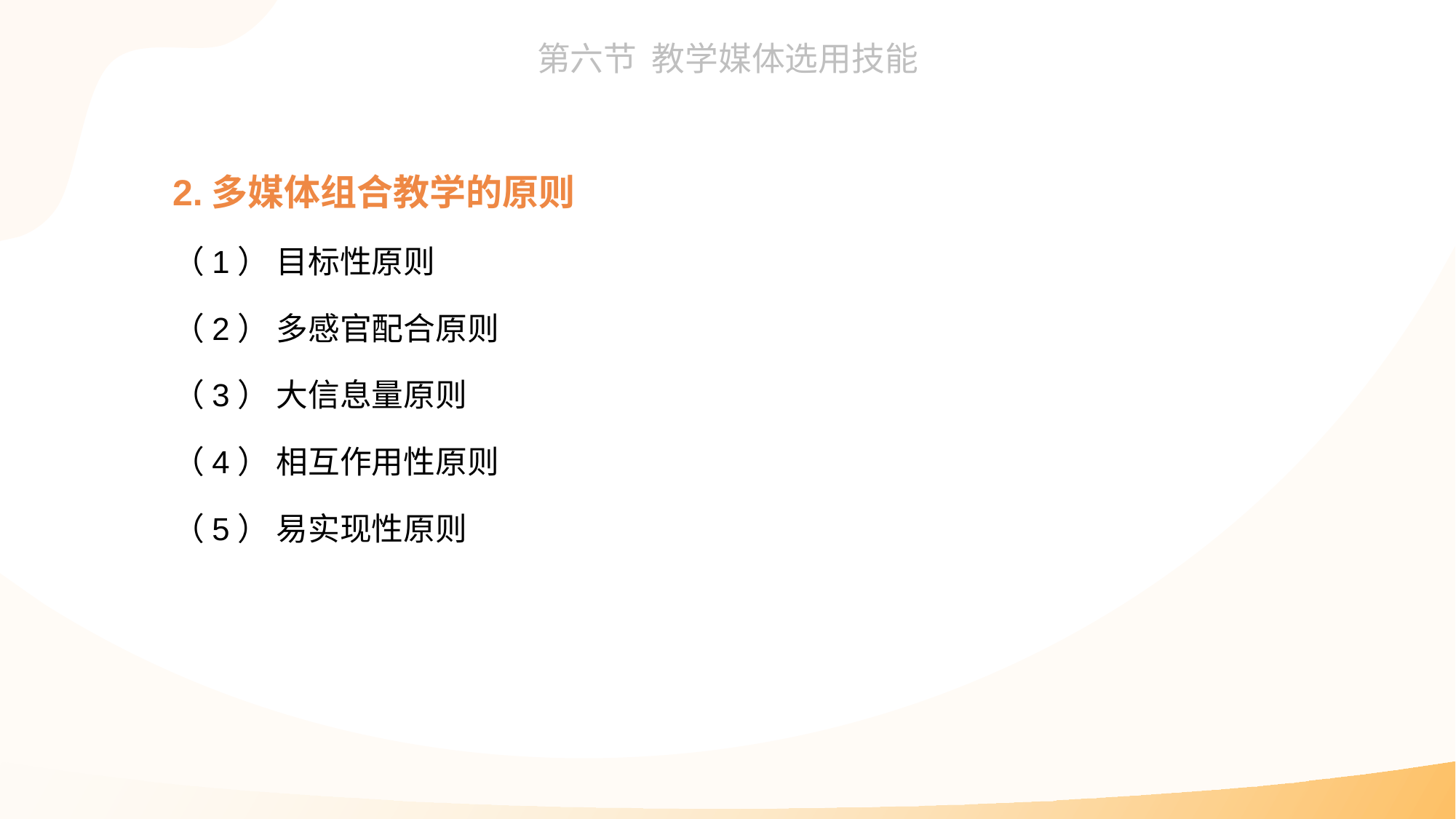

2.多媒体组合教学的原则
（1） 目标性原则
（2） 多感官配合原则
（3） 大信息量原则
（4） 相互作用性原则
（5） 易实现性原则